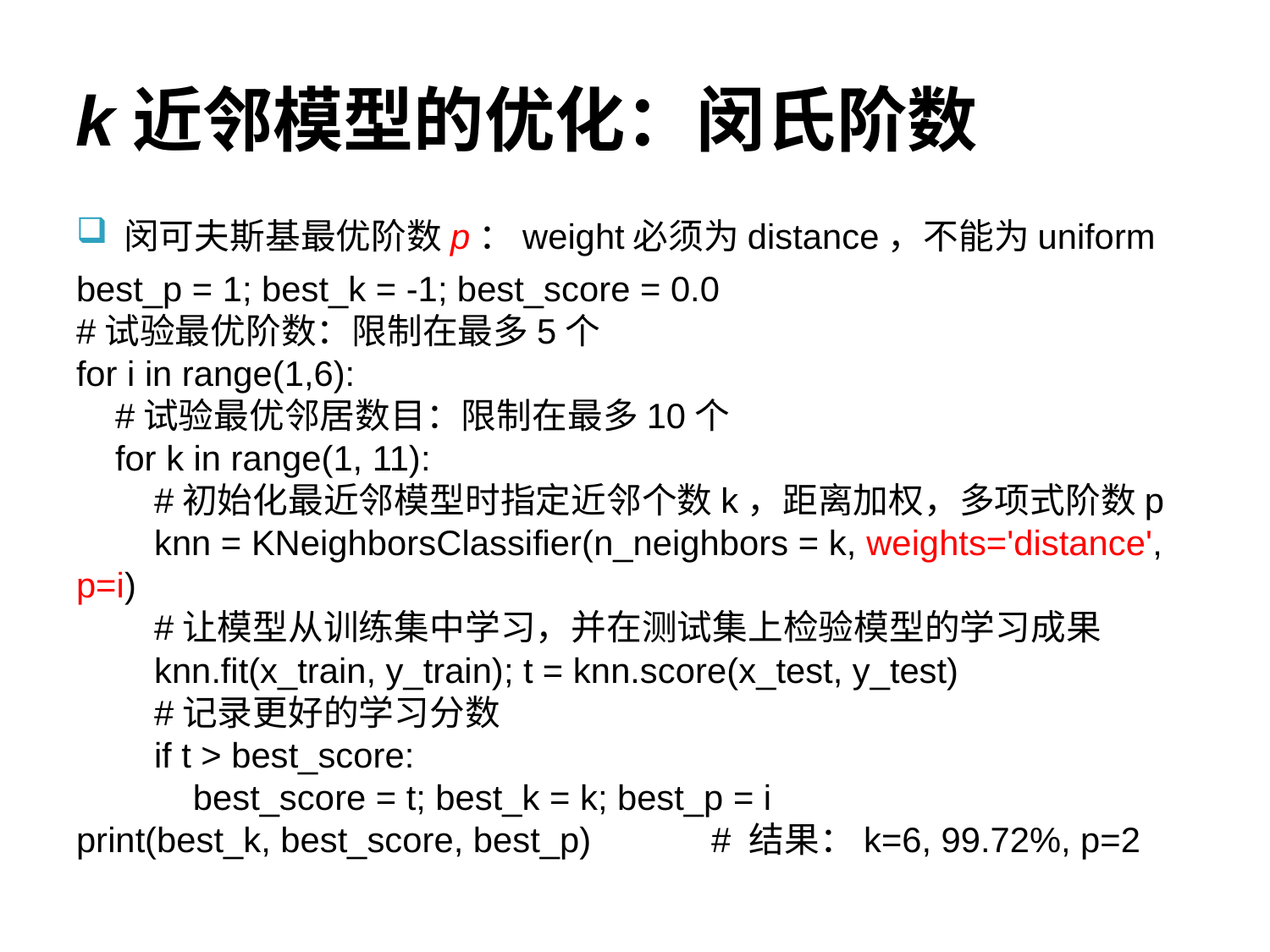

# k近邻模型的优化：闵氏阶数
闵可夫斯基最优阶数p：weight必须为distance，不能为uniform
best_p = 1; best_k = -1; best_score = 0.0
#试验最优阶数：限制在最多5个
for i in range(1,6):
    #试验最优邻居数目：限制在最多10个
    for k in range(1, 11):
        #初始化最近邻模型时指定近邻个数k，距离加权，多项式阶数p
        knn = KNeighborsClassifier(n_neighbors = k, weights='distance', p=i)
        #让模型从训练集中学习，并在测试集上检验模型的学习成果
        knn.fit(x_train, y_train); t = knn.score(x_test, y_test)
        #记录更好的学习分数
        if t > best_score:
            best_score = t; best_k = k; best_p = i
print(best_k, best_score, best_p)	# 结果：k=6, 99.72%, p=2